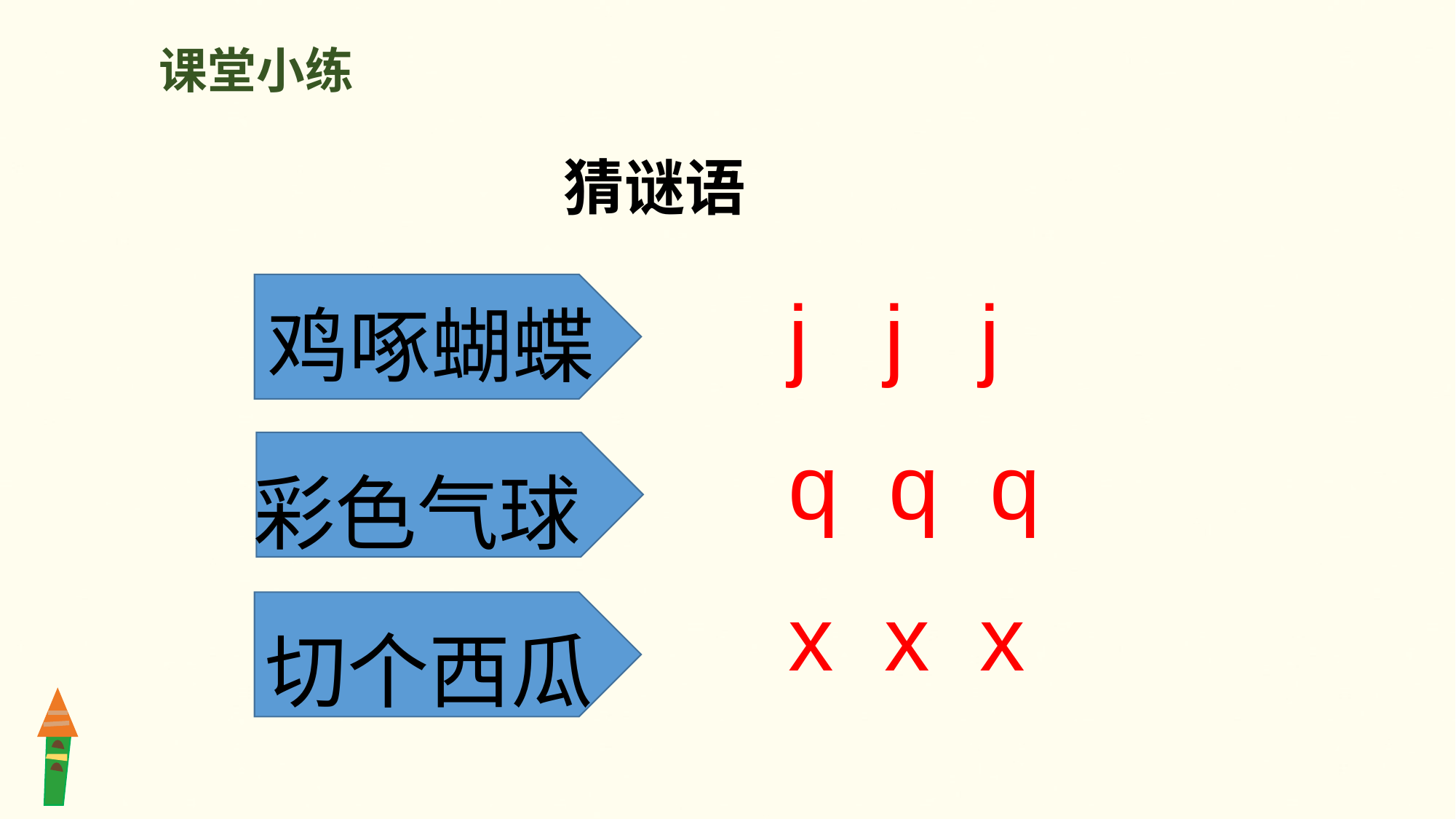

课堂小练
猜谜语
鸡啄蝴蝶
j   j   j

q  q  q

彩色气球
x  x  x

切个西瓜